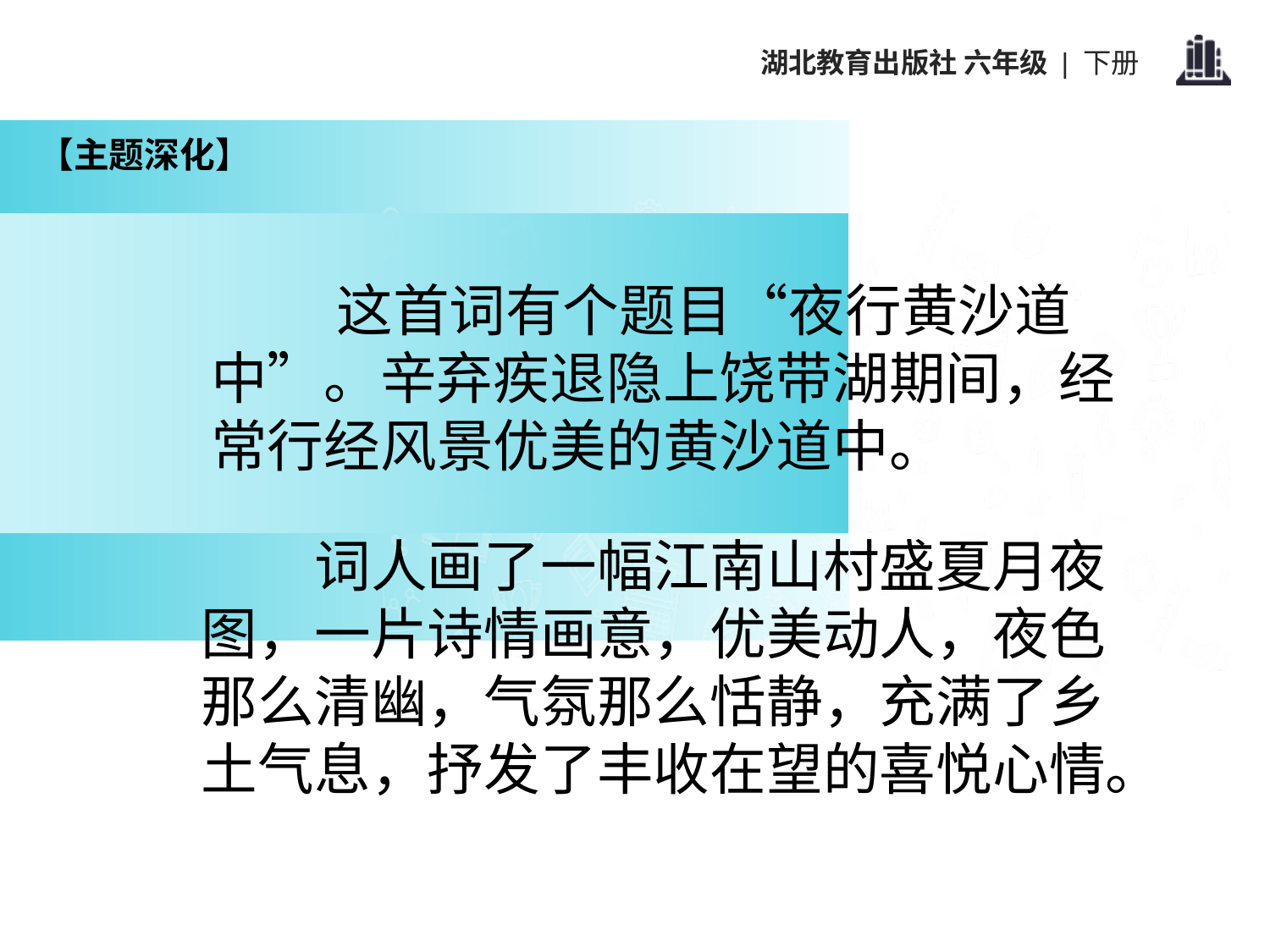

【主题深化】
　　 这首词有个题目“夜行黄沙道中”。辛弃疾退隐上饶带湖期间，经常行经风景优美的黄沙道中。
　　词人画了一幅江南山村盛夏月夜图，一片诗情画意，优美动人，夜色那么清幽，气氛那么恬静，充满了乡土气息，抒发了丰收在望的喜悦心情。